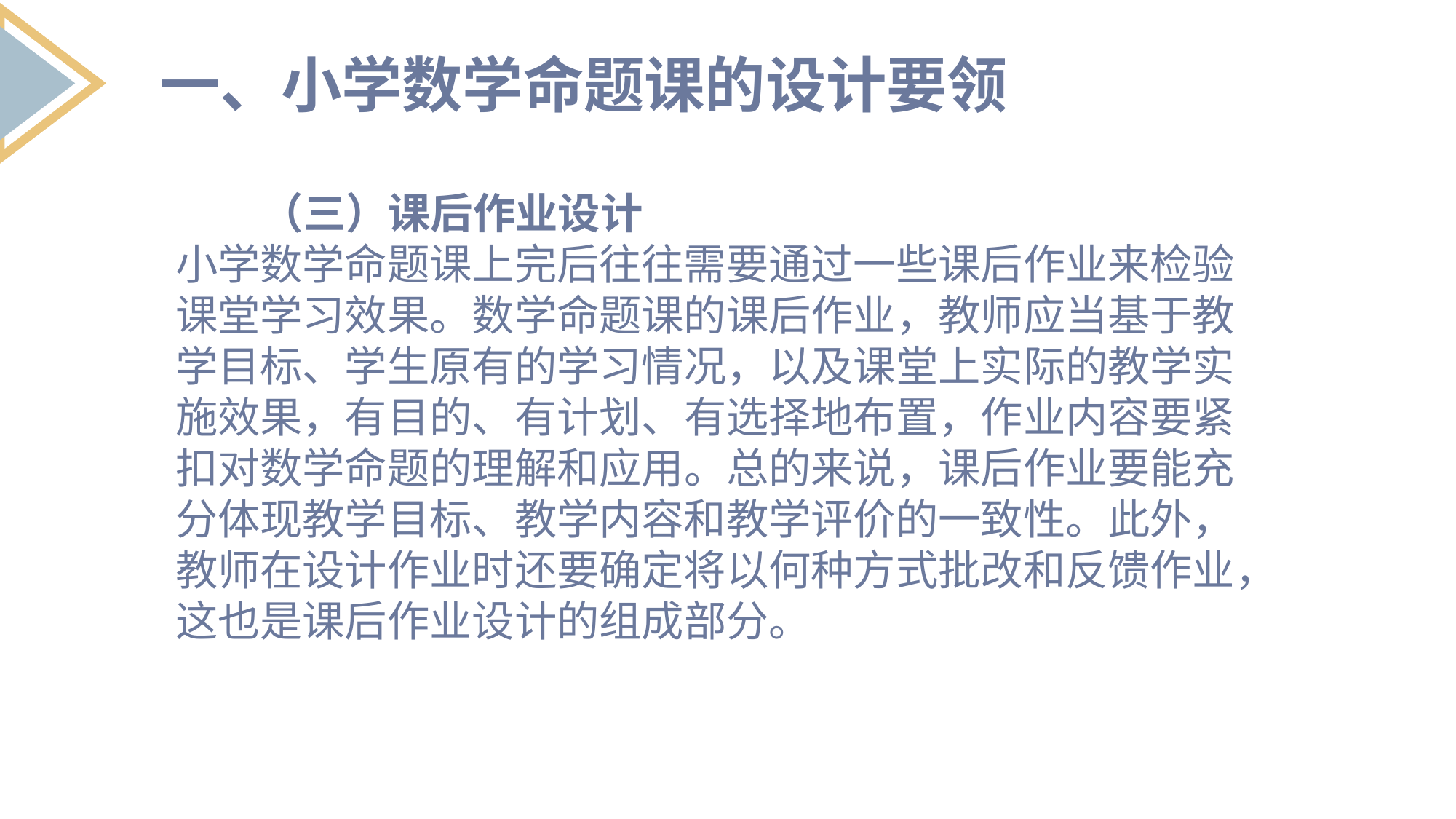

一、小学数学命题课的设计要领

        （三）课后作业设计
小学数学命题课上完后往往需要通过一些课后作业来检验课堂学习效果。数学命题课的课后作业，教师应当基于教学目标、学生原有的学习情况，以及课堂上实际的教学实施效果，有目的、有计划、有选择地布置，作业内容要紧扣对数学命题的理解和应用。总的来说，课后作业要能充分体现教学目标、教学内容和教学评价的一致性。此外，教师在设计作业时还要确定将以何种方式批改和反馈作业，这也是课后作业设计的组成部分。